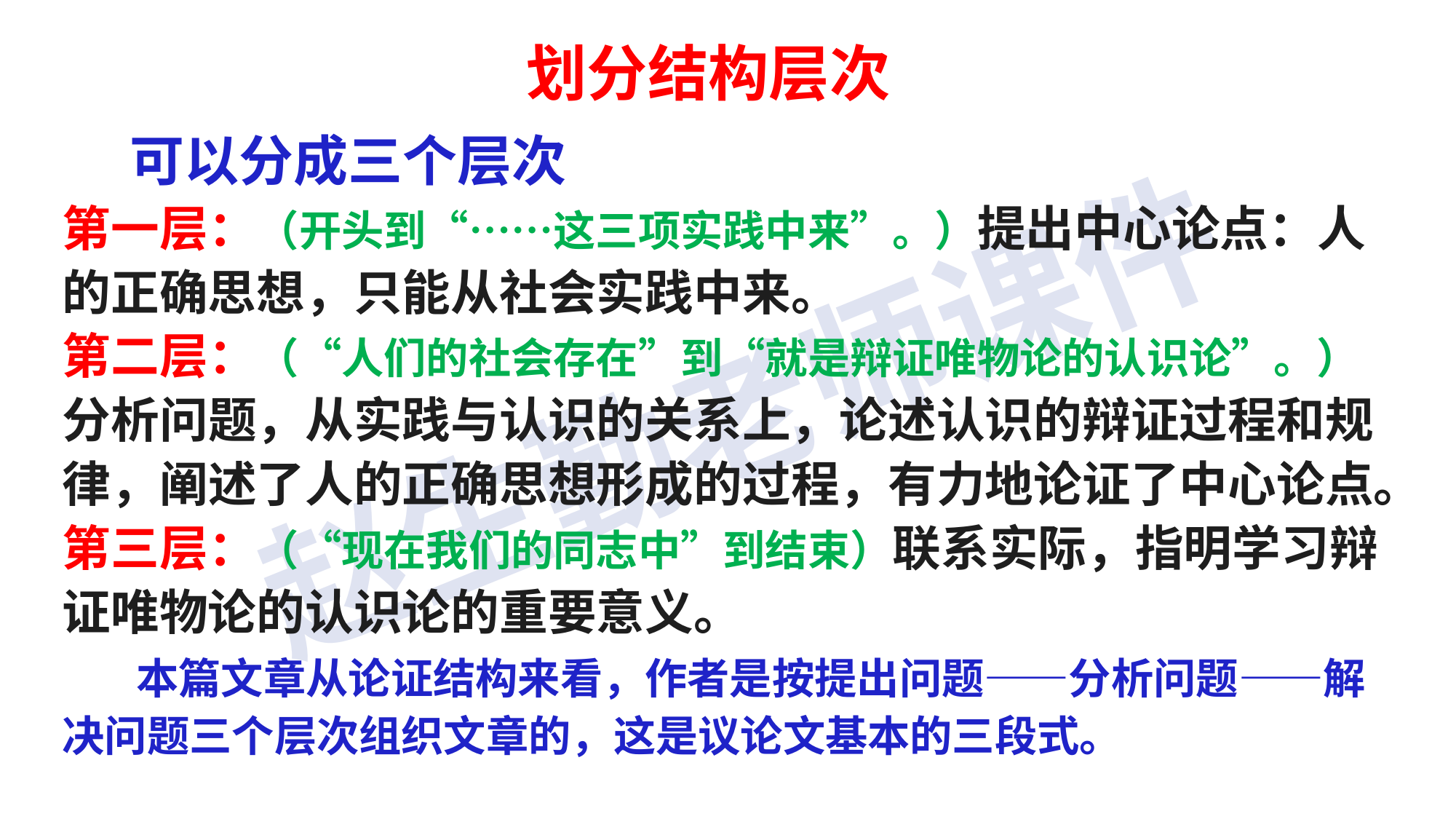

划分结构层次
     可以分成三个层次
第一层：（开头到“……这三项实践中来”。）提出中心论点：人的正确思想，只能从社会实践中来。
第二层：（“人们的社会存在”到“就是辩证唯物论的认识论”。）分析问题，从实践与认识的关系上，论述认识的辩证过程和规律，阐述了人的正确思想形成的过程，有力地论证了中心论点。
第三层：（“现在我们的同志中”到结束）联系实际，指明学习辩证唯物论的认识论的重要意义。
      本篇文章从论证结构来看，作者是按提出问题——分析问题——解决问题三个层次组织文章的，这是议论文基本的三段式。